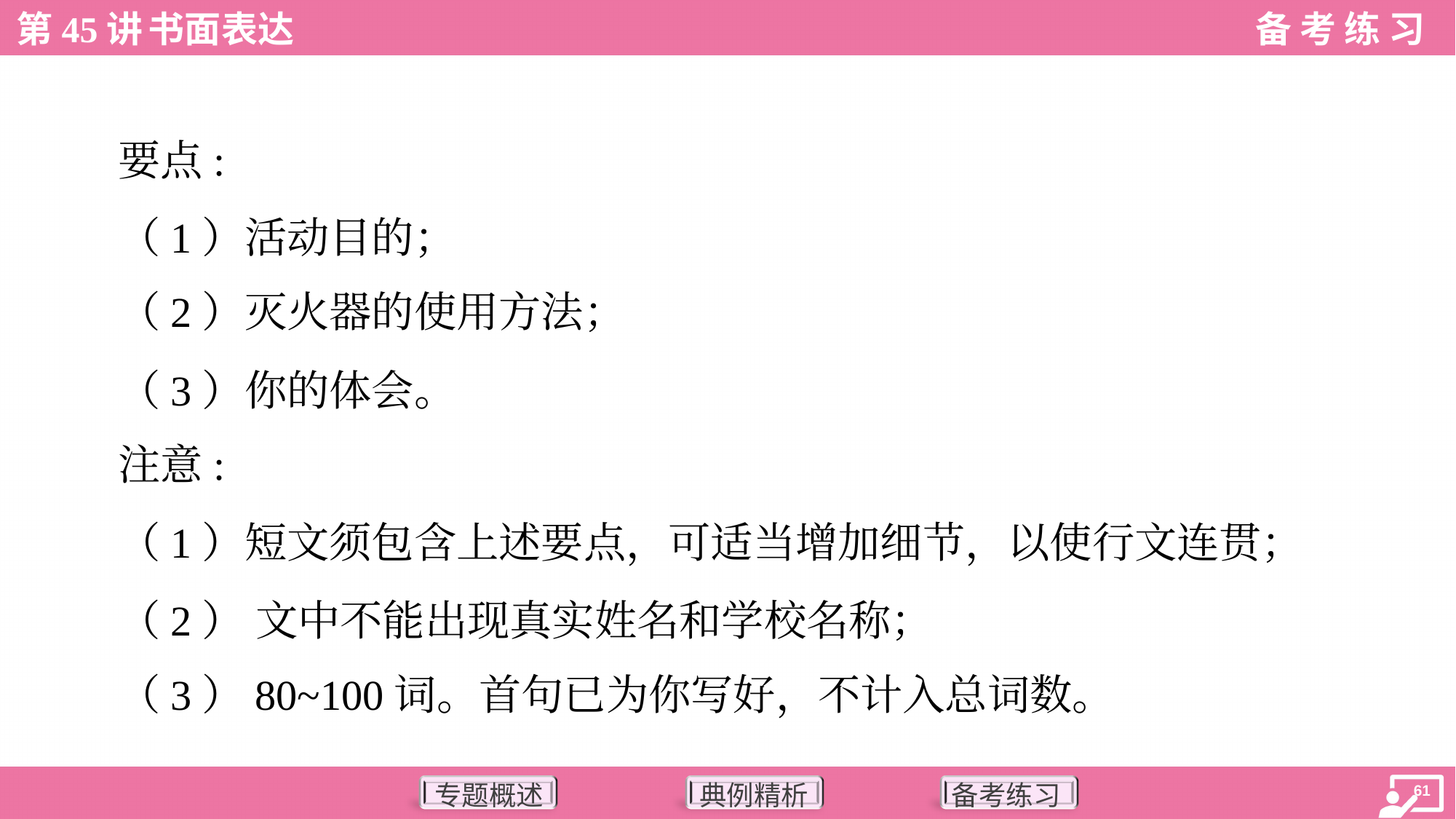

要点:
    （1）活动目的；
    （2）灭火器的使用方法；
    （3）你的体会。
    注意:
    （1）短文须包含上述要点，可适当增加细节，以使行文连贯；
    （2） 文中不能出现真实姓名和学校名称；
    （3）80~100词。首句已为你写好，不计入总词数。